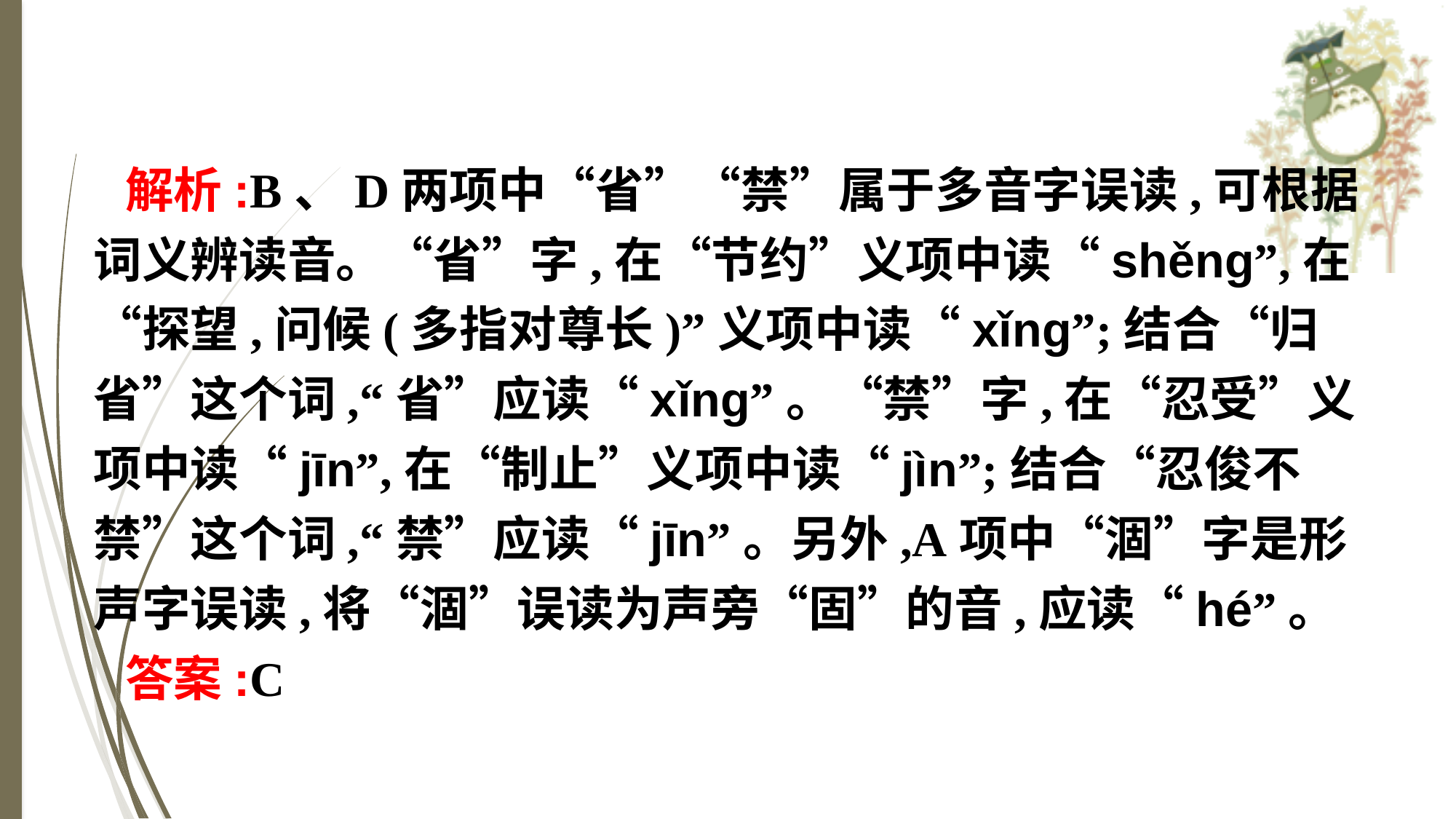

解析:B、D两项中“省”“禁”属于多音字误读,可根据词义辨读音。“省”字,在“节约”义项中读“shěng”,在“探望,问候(多指对尊长)”义项中读“xǐng”;结合“归省”这个词,“省”应读“xǐng”。“禁”字,在“忍受”义项中读“jīn”,在“制止”义项中读“jìn”;结合“忍俊不禁”这个词,“禁”应读“jīn”。另外,A项中“涸”字是形声字误读,将“涸”误读为声旁“固”的音,应读“hé”。
答案:C